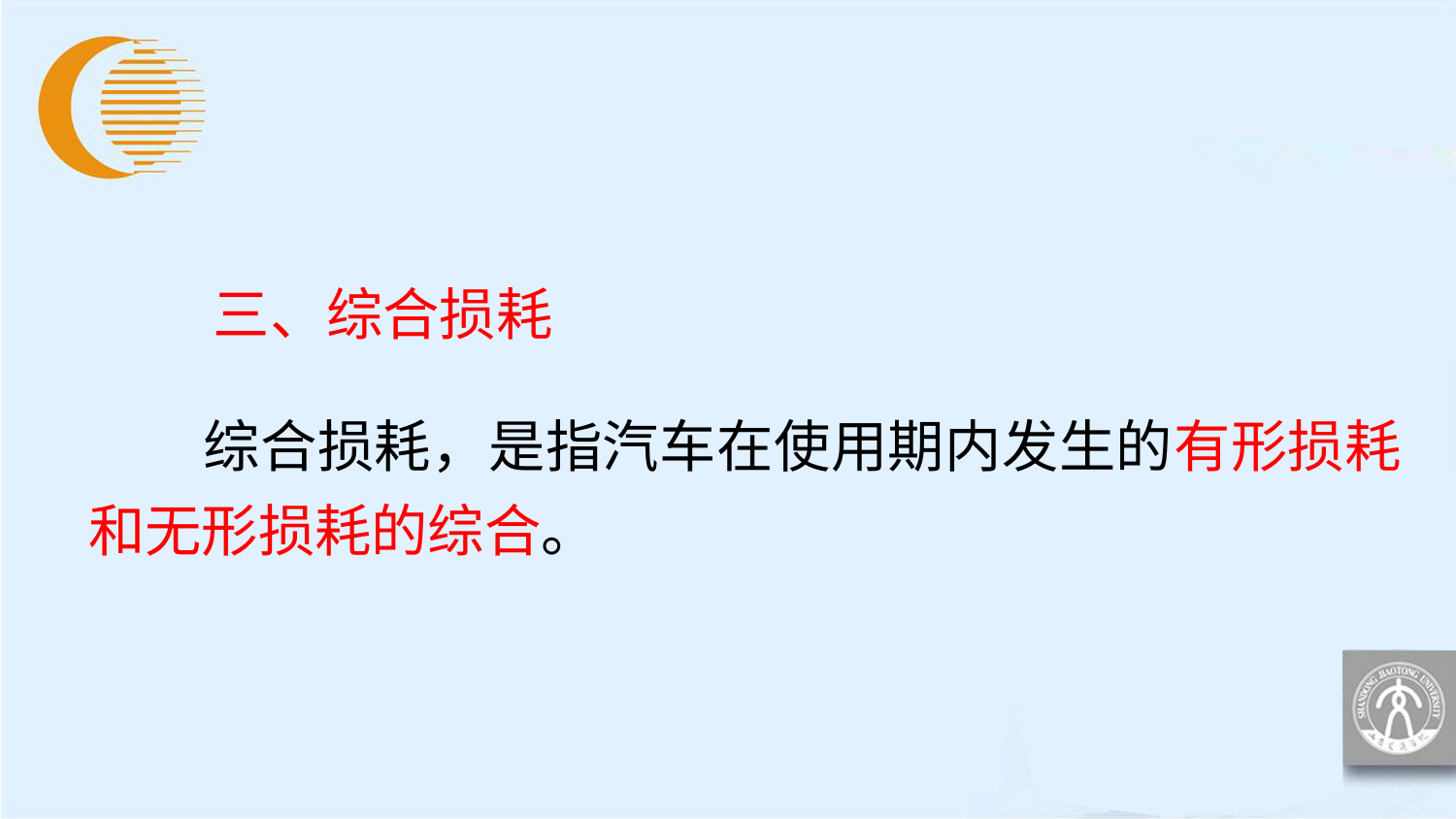

三、综合损耗
综合损耗，是指汽车在使用期内发生的有形损耗和无形损耗的综合。